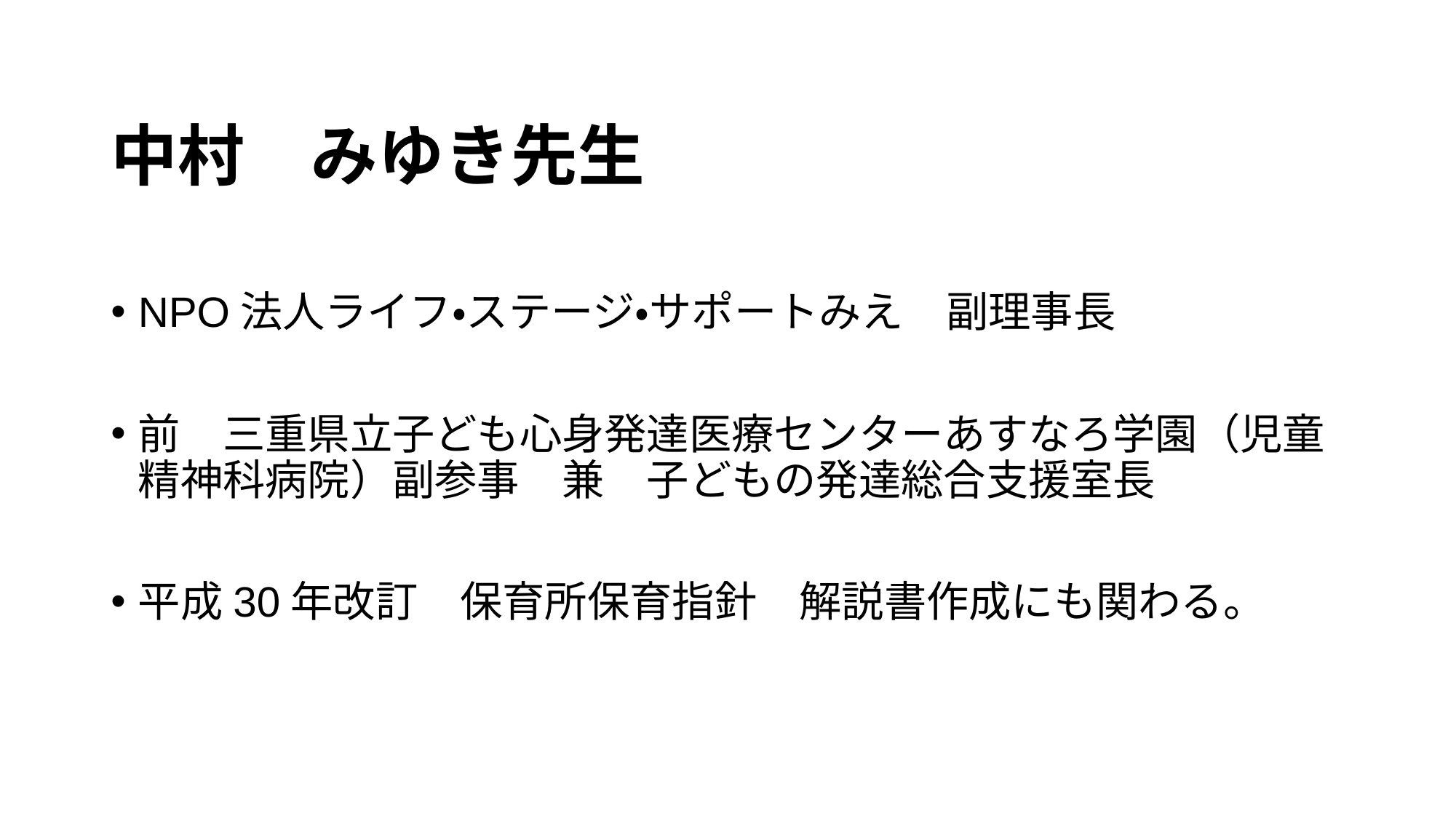

# 中村　みゆき先生
NPO法人ライフ・ステージ・サポートみえ　副理事長

前　三重県立子ども心身発達医療センターあすなろ学園（児童精神科病院）副参事　兼　子どもの発達総合支援室長

平成30年改訂　保育所保育指針　解説書作成にも関わる。